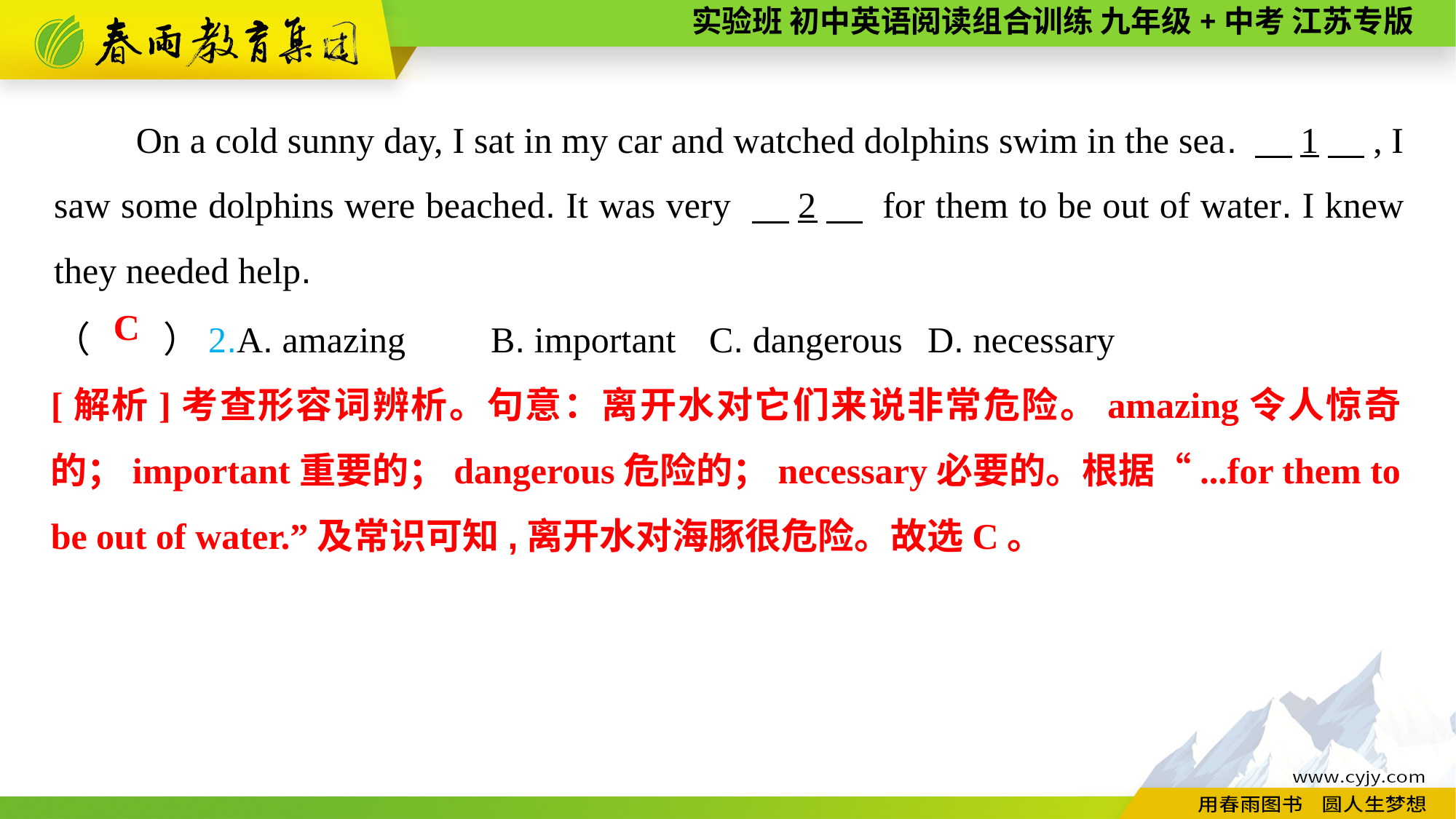

On a cold sunny day, I sat in my car and watched dolphins swim in the sea. 　1　, I saw some dolphins were beached. It was very 　2　 for them to be out of water. I knew they needed help.
（　　）2.A. amazing	B. important	C. dangerous	D. necessary
C
[解析]考查形容词辨析。句意：离开水对它们来说非常危险。amazing令人惊奇的；important重要的；dangerous危险的；necessary必要的。根据“...for them to be out of water.”及常识可知,离开水对海豚很危险。故选C。